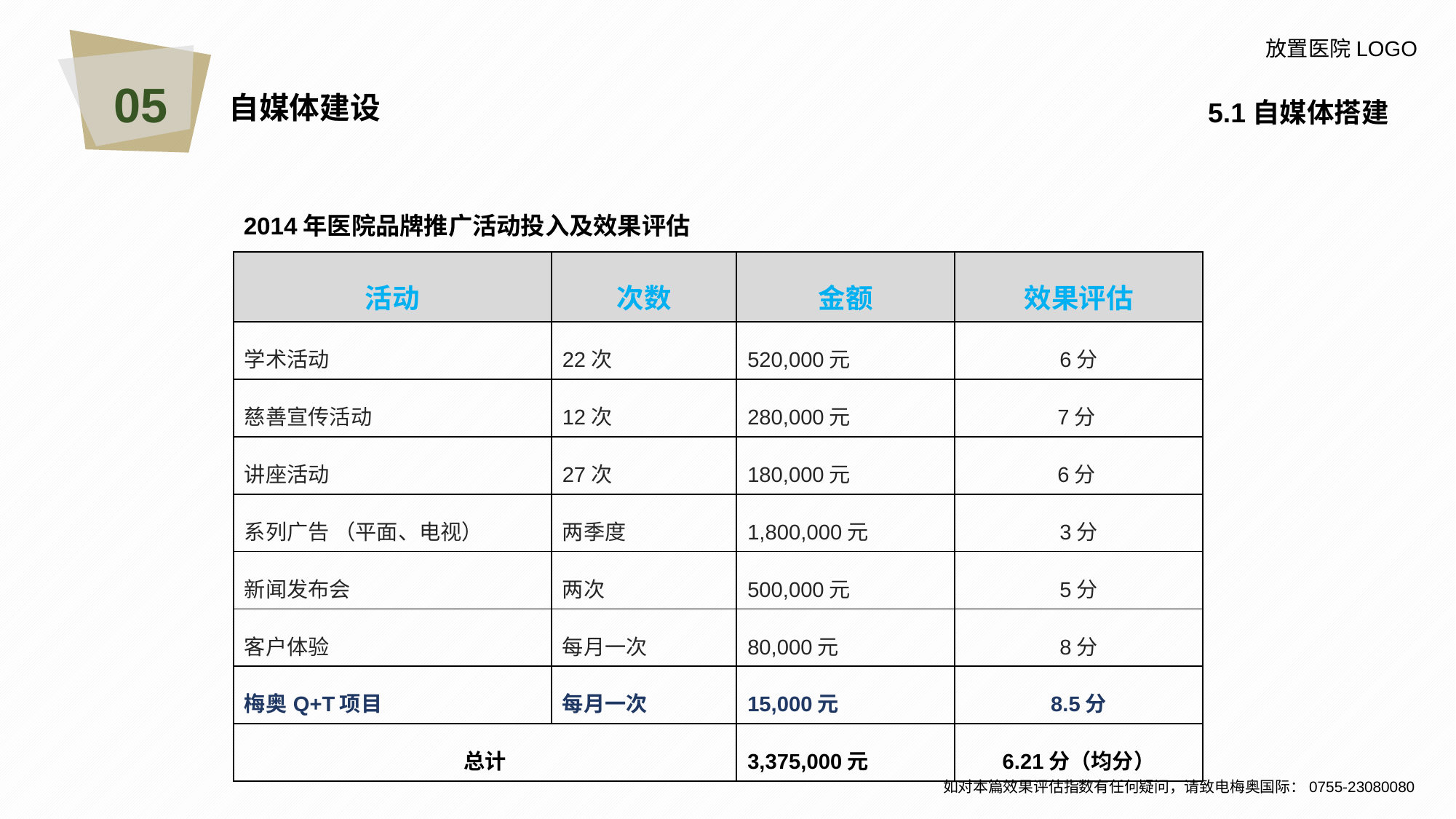

05
放置医院LOGO
自媒体建设
5.1自媒体搭建
2014年医院品牌推广活动投入及效果评估
| 活动 | 次数 | 金额 | 效果评估 |
| --- | --- | --- | --- |
| 学术活动 | 22次 | 520,000元 | 6分 |
| 慈善宣传活动 | 12次 | 280,000元 | 7分 |
| 讲座活动 | 27次 | 180,000元 | 6分 |
| 系列广告 （平面、电视） | 两季度 | 1,800,000元 | 3分 |
| 新闻发布会 | 两次 | 500,000元 | 5分 |
| 客户体验 | 每月一次 | 80,000元 | 8分 |
| 梅奥Q+T项目 | 每月一次 | 15,000元 | 8.5分 |
| 总计 |  | 3,375,000元 | 6.21分（均分） |
如对本篇效果评估指数有任何疑问，请致电梅奥国际：0755-23080080